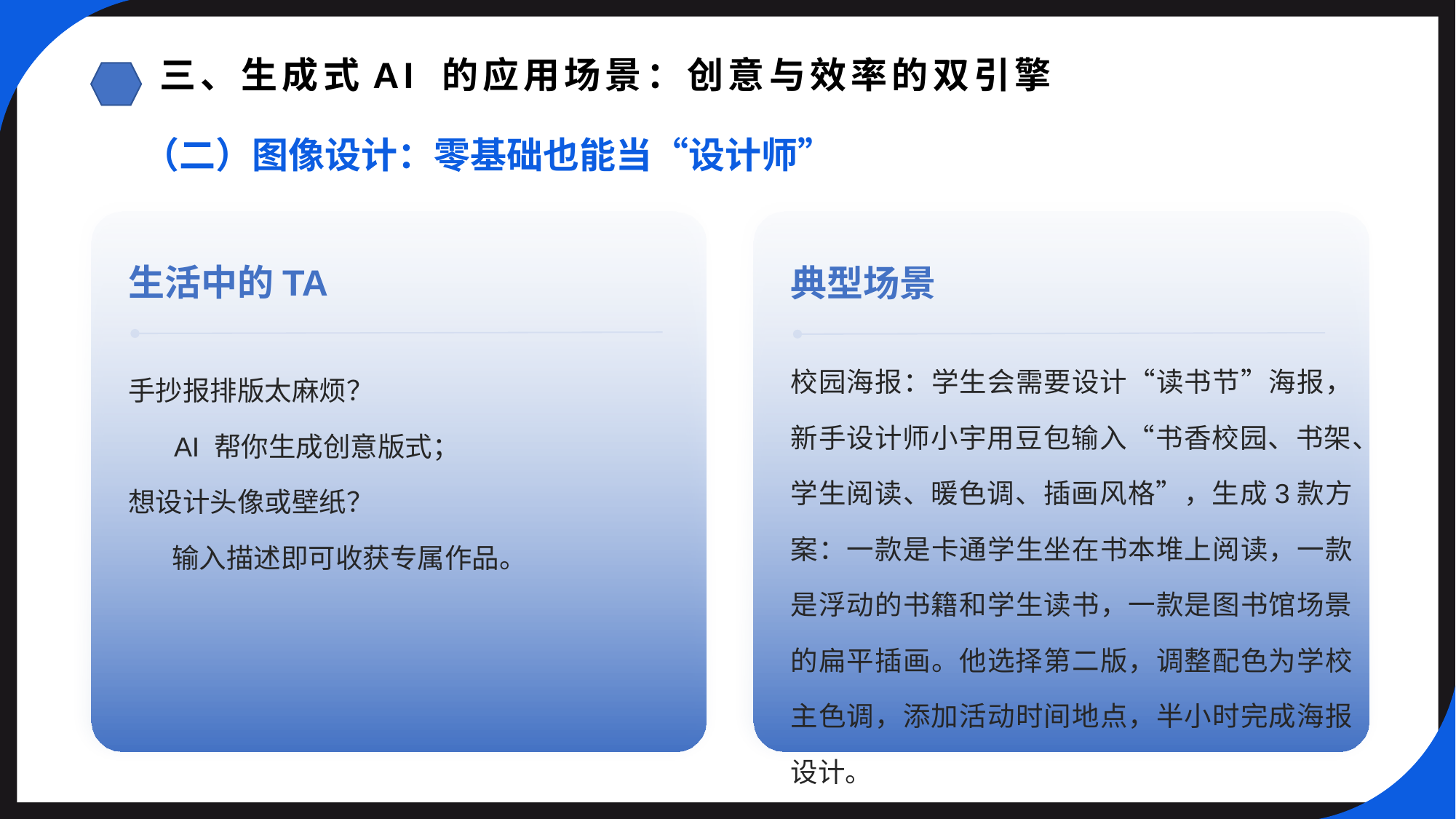

三、生成式AI 的应用场景：创意与效率的双引擎
（二）图像设计：零基础也能当“设计师”

生活中的TA
典型场景
校园海报：学生会需要设计“读书节”海报，新手设计师小宇用豆包输入“书香校园、书架、学生阅读、暖色调、插画风格”，生成3款方案：一款是卡通学生坐在书本堆上阅读，一款是浮动的书籍和学生读书，一款是图书馆场景的扁平插画。他选择第二版，调整配色为学校主色调，添加活动时间地点，半小时完成海报设计。
手抄报排版太麻烦？
      AI 帮你生成创意版式；
想设计头像或壁纸？
      输入描述即可收获专属作品。